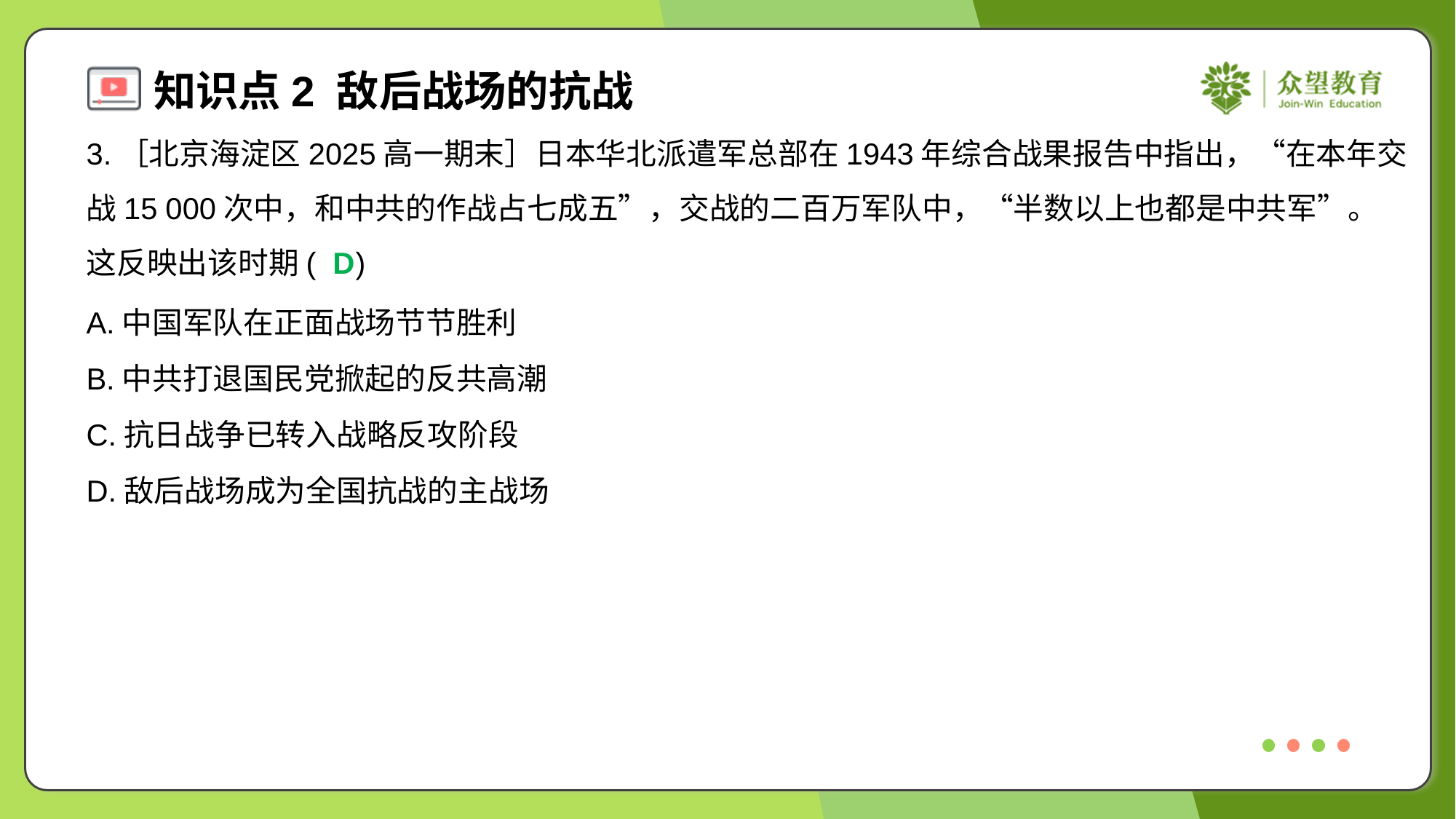

3.［北京海淀区2025高一期末］日本华北派遣军总部在1943年综合战果报告中指出，“在本年交
战15 000次中，和中共的作战占七成五”，交战的二百万军队中，“半数以上也都是中共军”。
这反映出该时期(     )
D
A.中国军队在正面战场节节胜利
B.中共打退国民党掀起的反共高潮
C.抗日战争已转入战略反攻阶段
D.敌后战场成为全国抗战的主战场